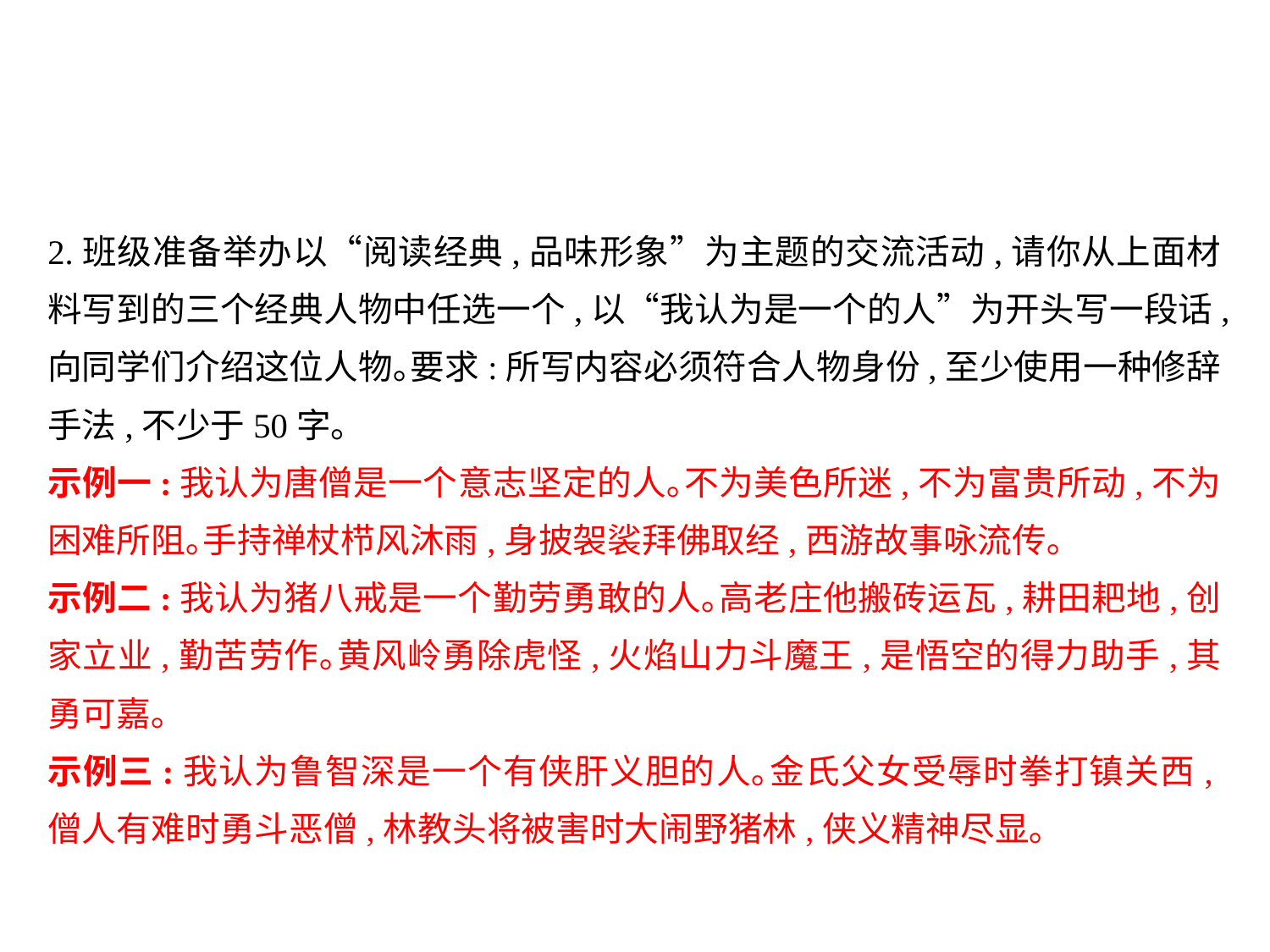

2.班级准备举办以“阅读经典,品味形象”为主题的交流活动,请你从上面材料写到的三个经典人物中任选一个,以“我认为是一个的人”为开头写一段话,向同学们介绍这位人物｡要求:所写内容必须符合人物身份,至少使用一种修辞手法,不少于50字。
示例一:我认为唐僧是一个意志坚定的人｡不为美色所迷,不为富贵所动,不为困难所阻｡手持禅杖栉风沐雨,身披袈裟拜佛取经,西游故事咏流传｡
示例二:我认为猪八戒是一个勤劳勇敢的人｡高老庄他搬砖运瓦,耕田耙地,创家立业,勤苦劳作｡黄风岭勇除虎怪,火焰山力斗魔王,是悟空的得力助手,其勇可嘉｡
示例三:我认为鲁智深是一个有侠肝义胆的人｡金氏父女受辱时拳打镇关西,僧人有难时勇斗恶僧,林教头将被害时大闹野猪林,侠义精神尽显｡